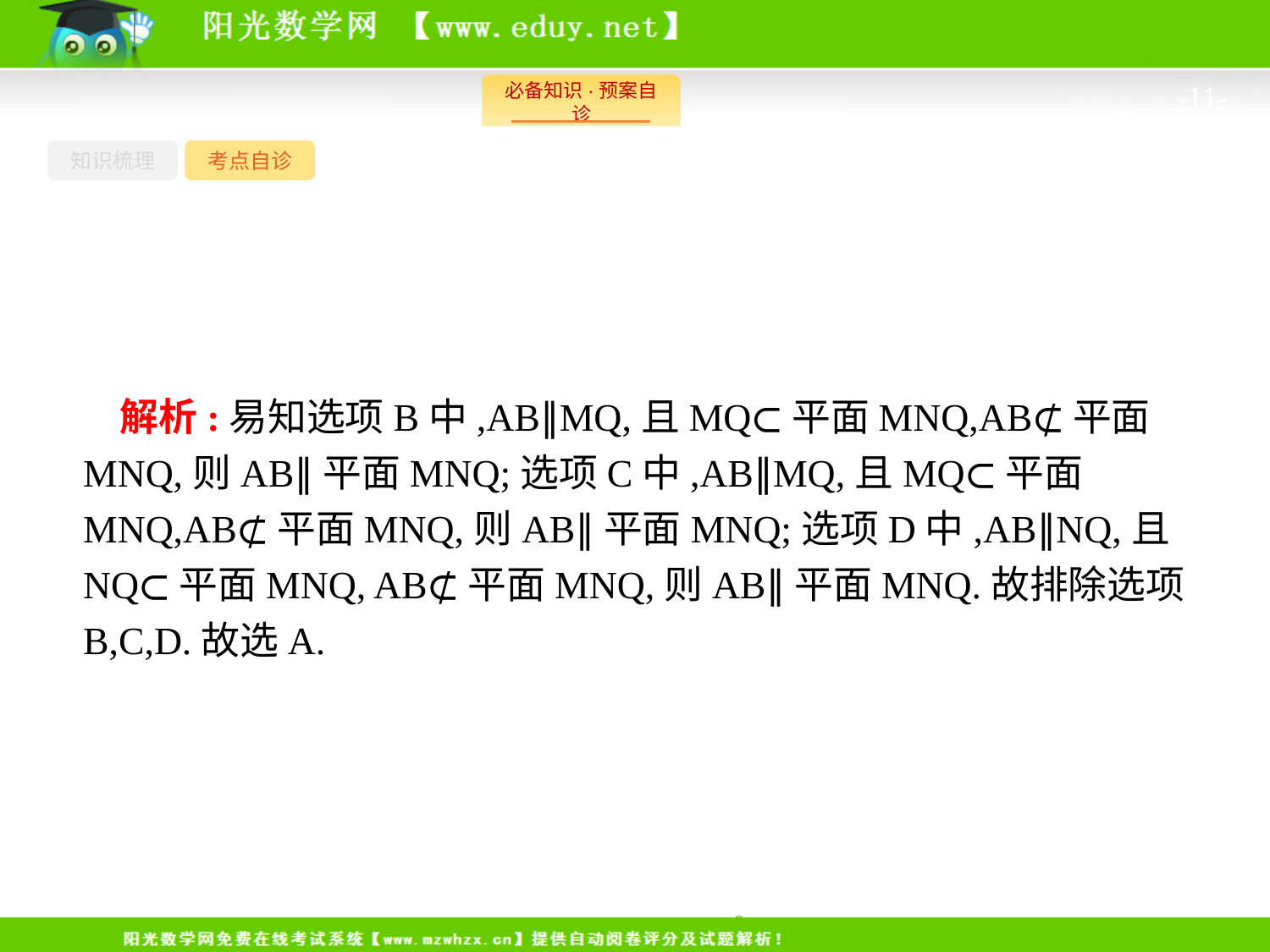

-11-
知识梳理
考点自诊
解析:易知选项B中,AB∥MQ,且MQ⊂平面MNQ,AB⊄平面MNQ,则AB∥平面MNQ;选项C中,AB∥MQ,且MQ⊂平面MNQ,AB⊄平面MNQ,则AB∥平面MNQ;选项D中,AB∥NQ,且NQ⊂平面MNQ, AB⊄平面MNQ,则AB∥平面MNQ.故排除选项B,C,D.故选A.